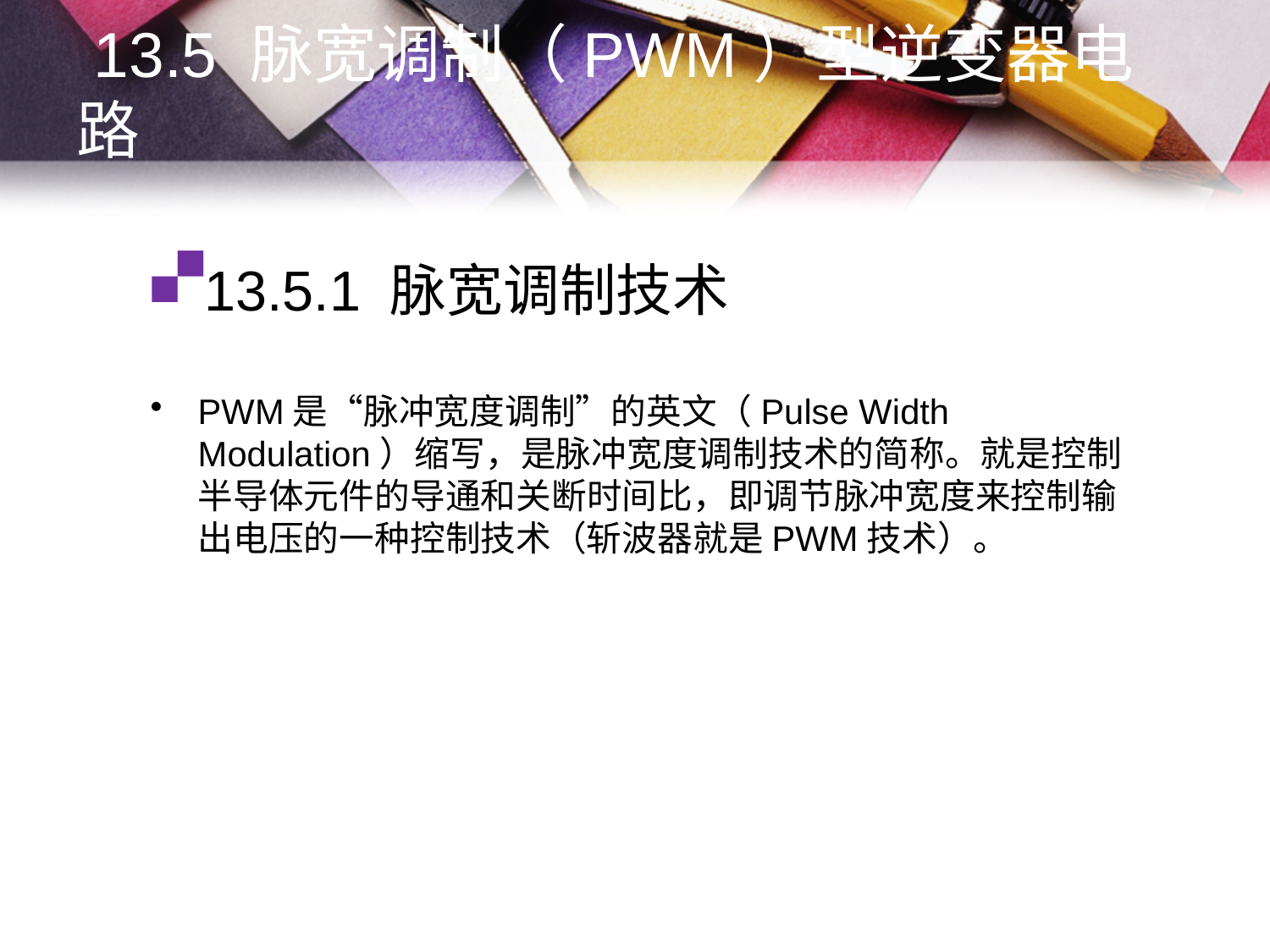

13.5 脉宽调制（PWM）型逆变器电路
# 13.5.1 脉宽调制技术
PWM是“脉冲宽度调制”的英文（Pulse Width Modulation）缩写，是脉冲宽度调制技术的简称。就是控制半导体元件的导通和关断时间比，即调节脉冲宽度来控制输出电压的一种控制技术（斩波器就是PWM技术）。